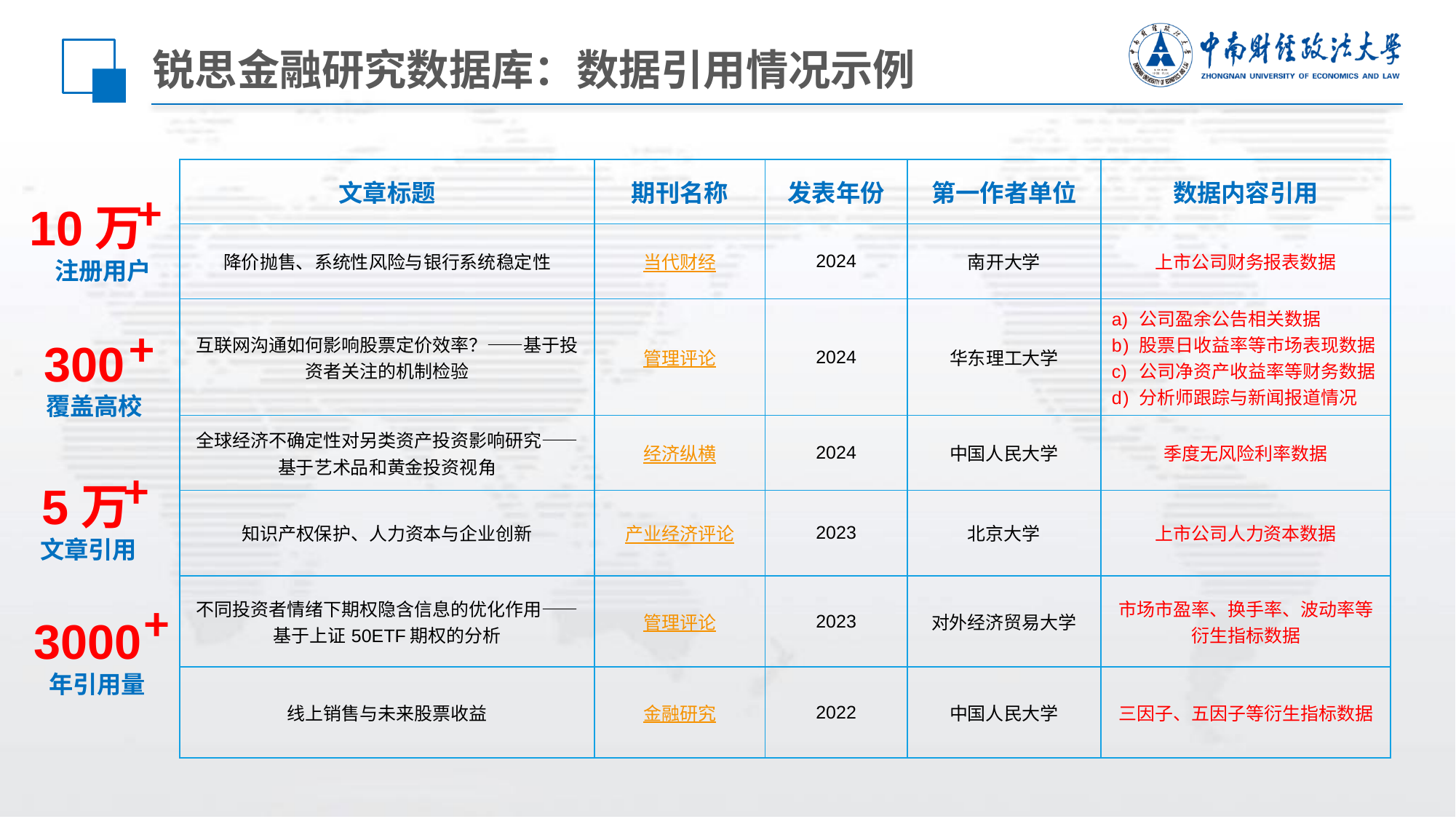

# 锐思金融研究数据库：数据引用情况示例
| 文章标题 | 期刊名称 | 发表年份 | 第一作者单位 | 数据内容引用 |
| --- | --- | --- | --- | --- |
| 降价抛售、系统性风险与银行系统稳定性 | 当代财经 | 2024 | 南开大学 | 上市公司财务报表数据 |
| 互联网沟通如何影响股票定价效率？——基于投资者关注的机制检验 | 管理评论 | 2024 | 华东理工大学 | 公司盈余公告相关数据 股票日收益率等市场表现数据 公司净资产收益率等财务数据 分析师跟踪与新闻报道情况 |
| 全球经济不确定性对另类资产投资影响研究——基于艺术品和黄金投资视角 | 经济纵横 | 2024 | 中国人民大学 | 季度无风险利率数据 |
| 知识产权保护、人力资本与企业创新 | 产业经济评论 | 2023 | 北京大学 | 上市公司人力资本数据 |
| 不同投资者情绪下期权隐含信息的优化作用——基于上证50ETF期权的分析 | 管理评论 | 2023 | 对外经济贸易大学 | 市场市盈率、换手率、波动率等衍生指标数据 |
| 线上销售与未来股票收益 | 金融研究 | 2022 | 中国人民大学 | 三因子、五因子等衍生指标数据 |
+
10万
     注册用户
+
 300
     覆盖高校
+
  5万
     文章引用
+
 3000
     年引用量